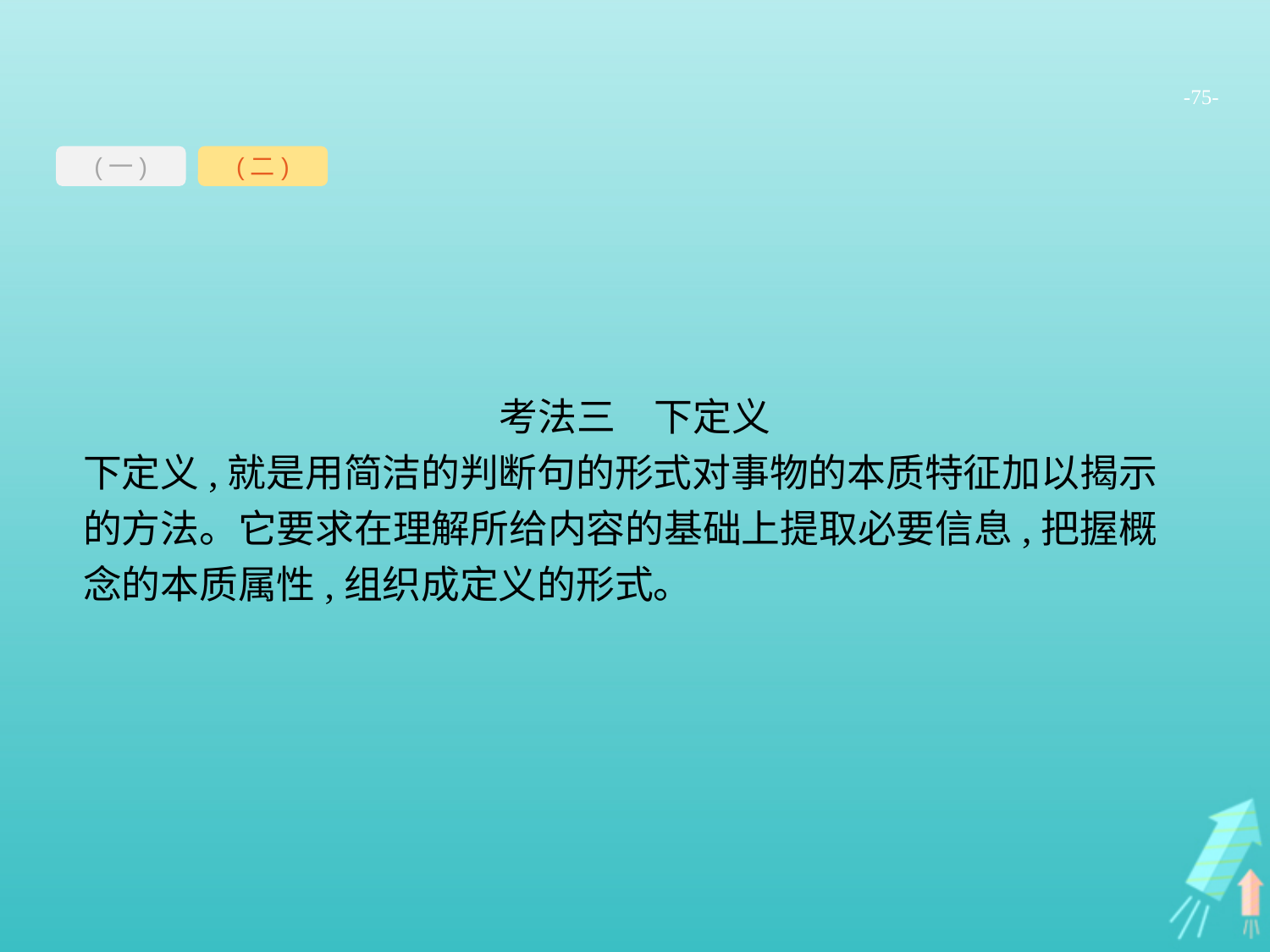

-75-
(一)
(二)
考法三　下定义
下定义,就是用简洁的判断句的形式对事物的本质特征加以揭示的方法。它要求在理解所给内容的基础上提取必要信息,把握概念的本质属性,组织成定义的形式。